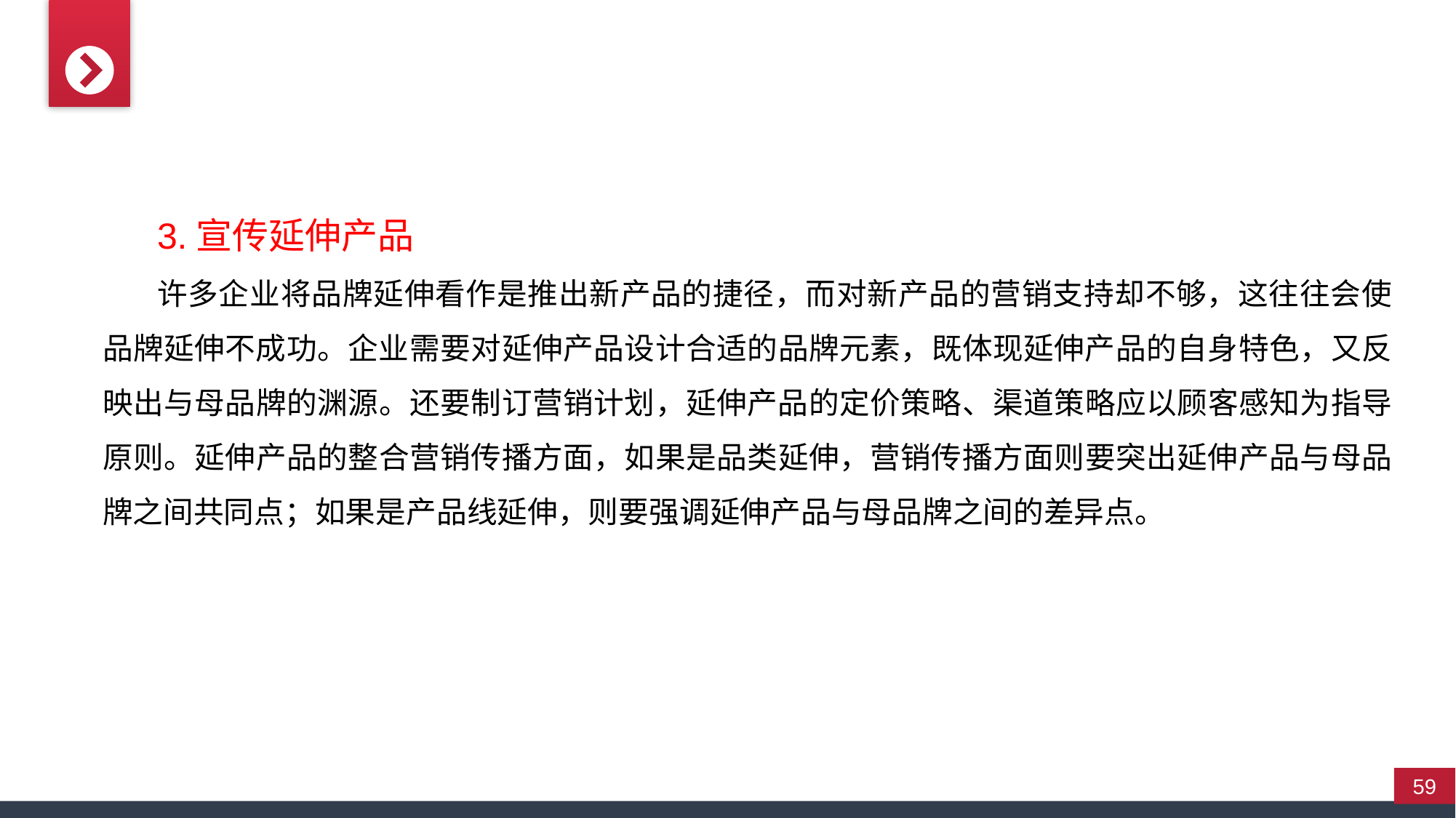

3.宣传延伸产品
许多企业将品牌延伸看作是推出新产品的捷径，而对新产品的营销支持却不够，这往往会使品牌延伸不成功。企业需要对延伸产品设计合适的品牌元素，既体现延伸产品的自身特色，又反映出与母品牌的渊源。还要制订营销计划，延伸产品的定价策略、渠道策略应以顾客感知为指导原则。延伸产品的整合营销传播方面，如果是品类延伸，营销传播方面则要突出延伸产品与母品牌之间共同点；如果是产品线延伸，则要强调延伸产品与母品牌之间的差异点。